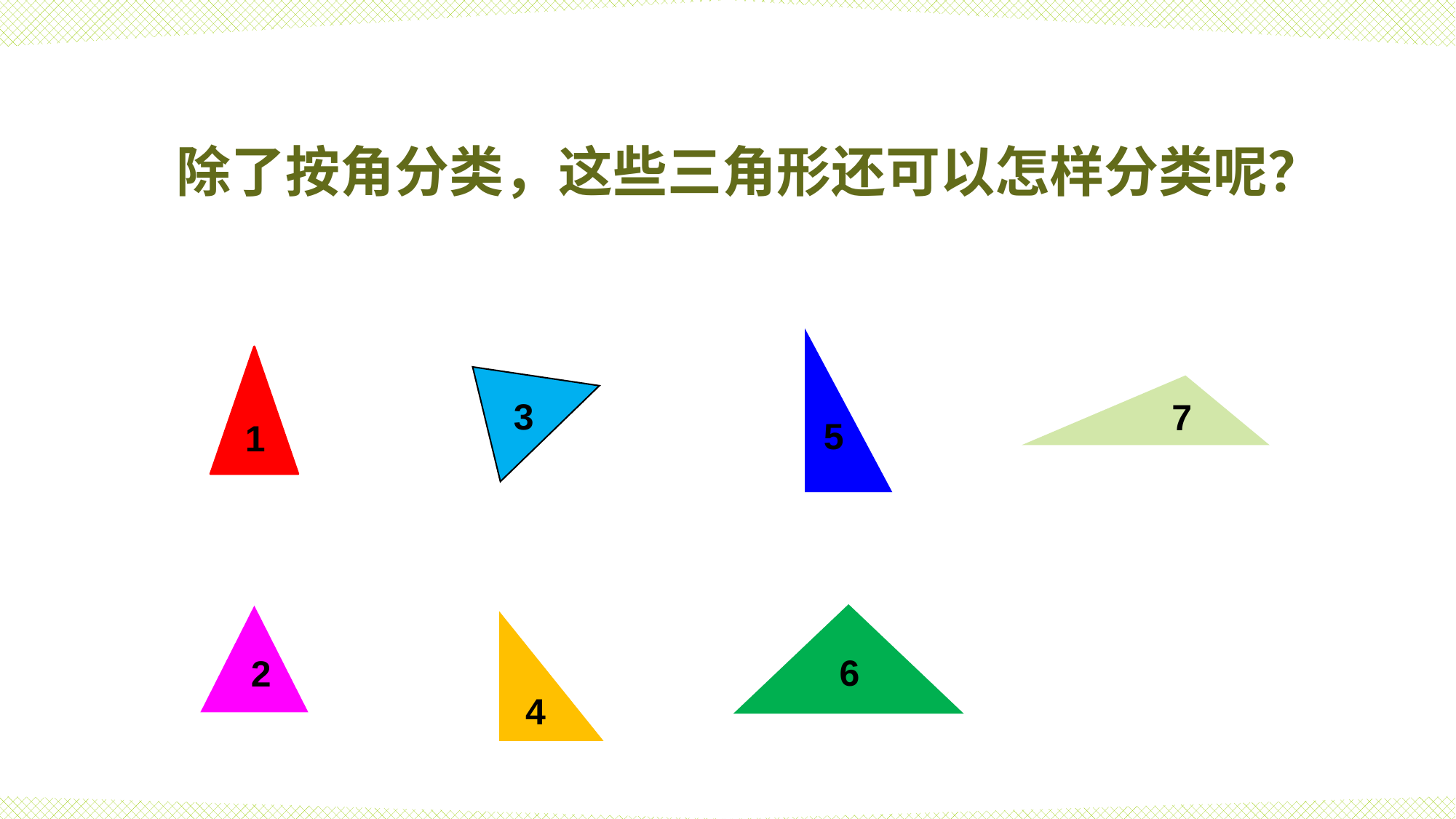

除了按角分类，这些三角形还可以怎样分类呢？

5

1

3

7

6

2

4